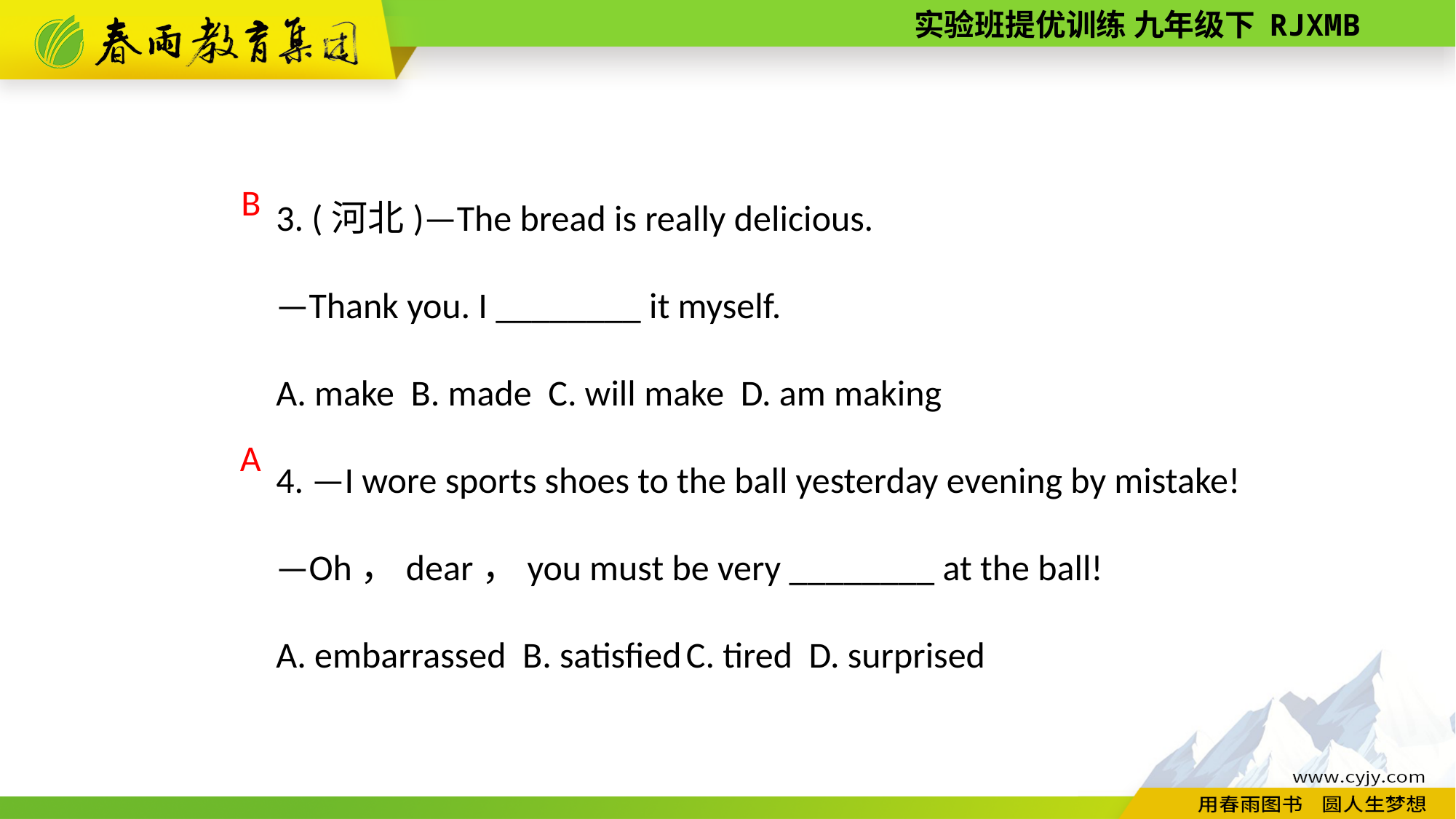

3. (河北)—The bread is really delicious.
—Thank you. I ________ it myself.
A. make  B. made  C. will make  D. am making
4. —I wore sports shoes to the ball yesterday evening by mistake!
—Oh，dear，you must be very ________ at the ball!
A. embarrassed  B. satisfied C. tired  D. surprised
B
A